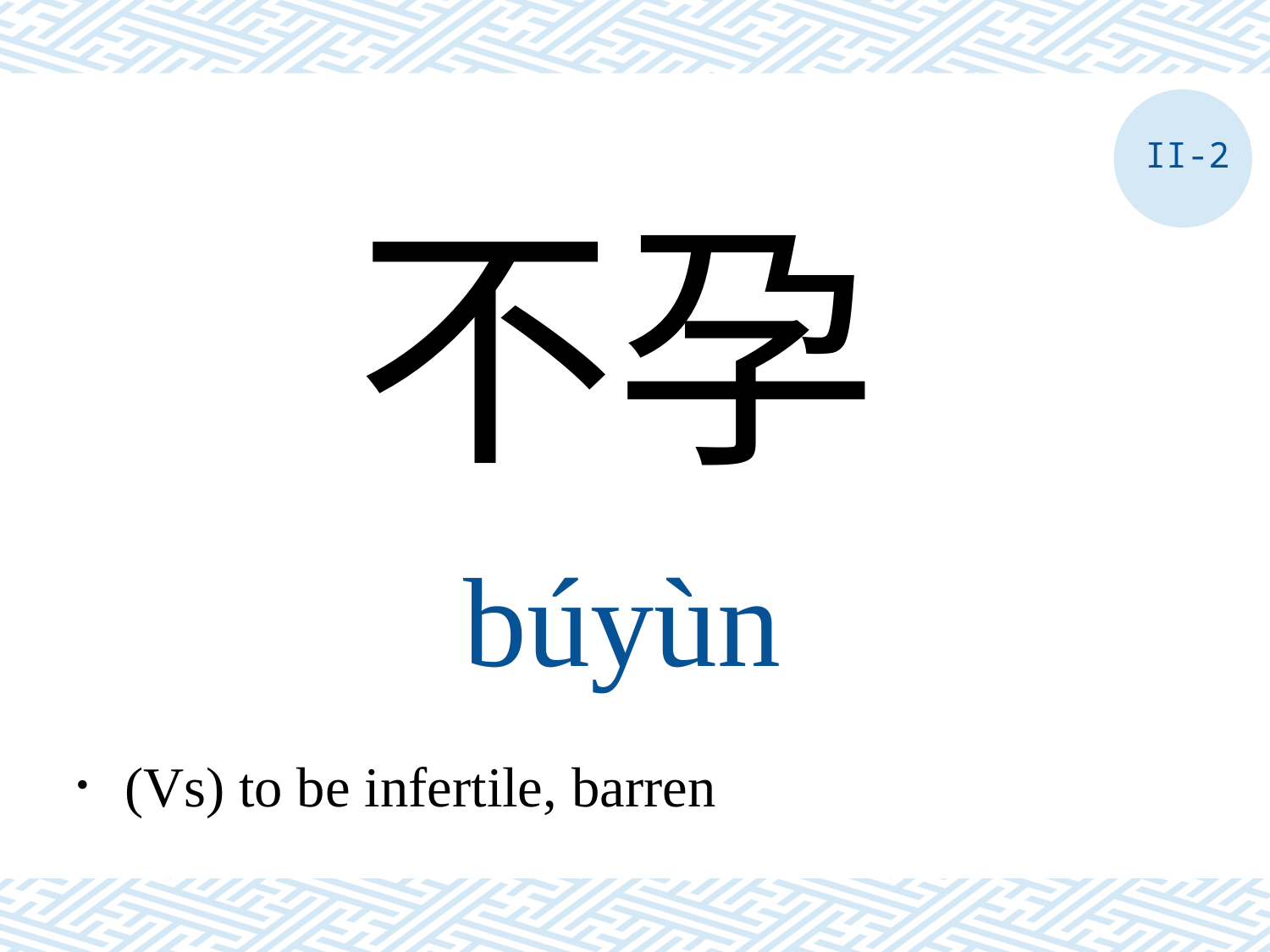

II-2

不孕
búyùn
．(Vs) to be infertile, barren